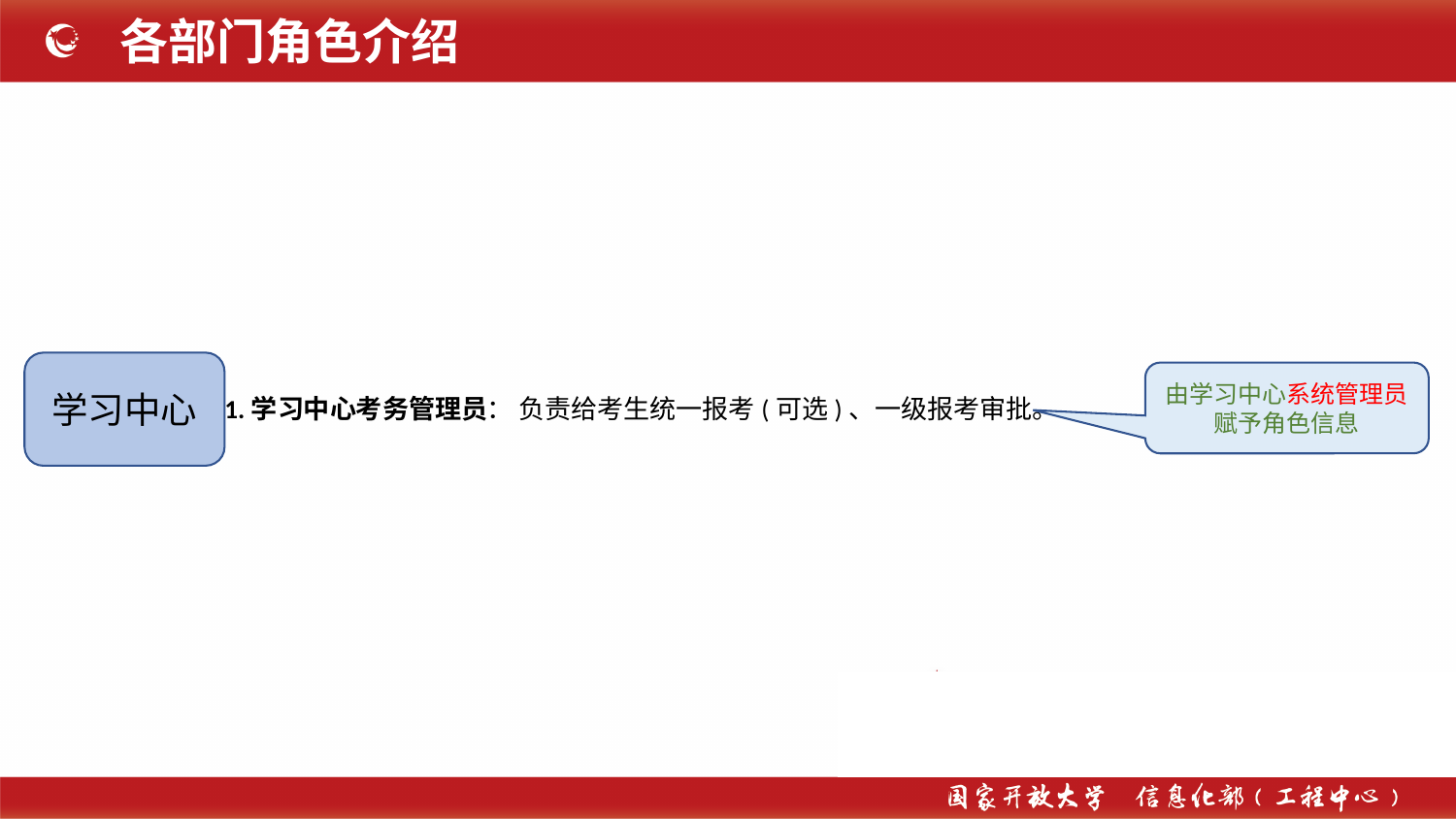

# 各部门角色介绍
学习中心
由学习中心系统管理员赋予角色信息
1.学习中心考务管理员： 负责给考生统一报考(可选)、一级报考审批。